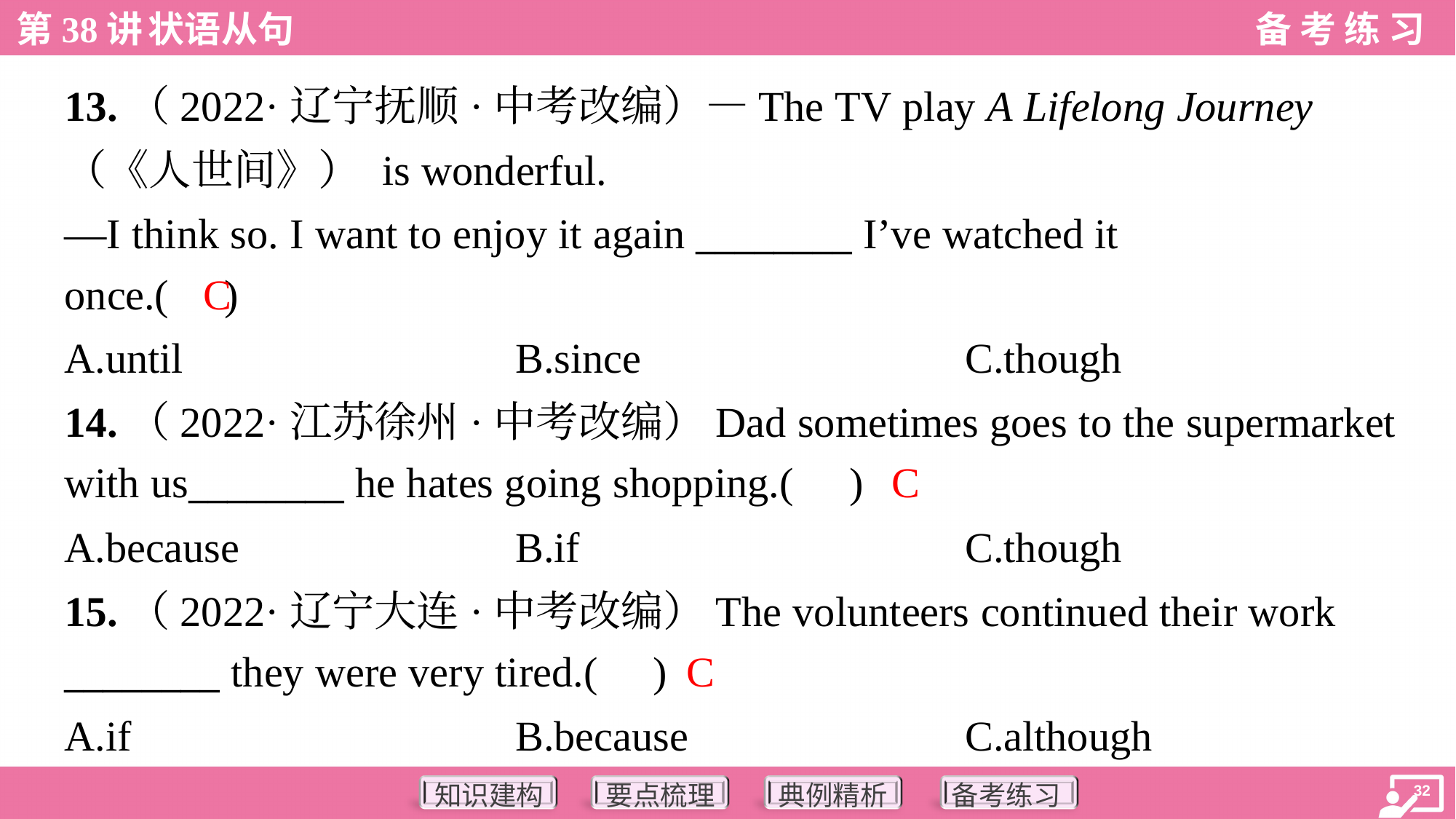

13.（2022·辽宁抚顺·中考改编）—The TV play A Lifelong Journey
（《人世间》） is wonderful.
—I think so. I want to enjoy it again ________ I’ve watched it
once.(     )
C
A.until	B.since	C.though
14.（2022·江苏徐州·中考改编）Dad sometimes goes to the supermarket
with us________ he hates going shopping.(     )
C
A.because	B.if	C.though
15.（2022·辽宁大连·中考改编）The volunteers continued their work
________ they were very tired.(     )
C
A.if	B.because	C.although